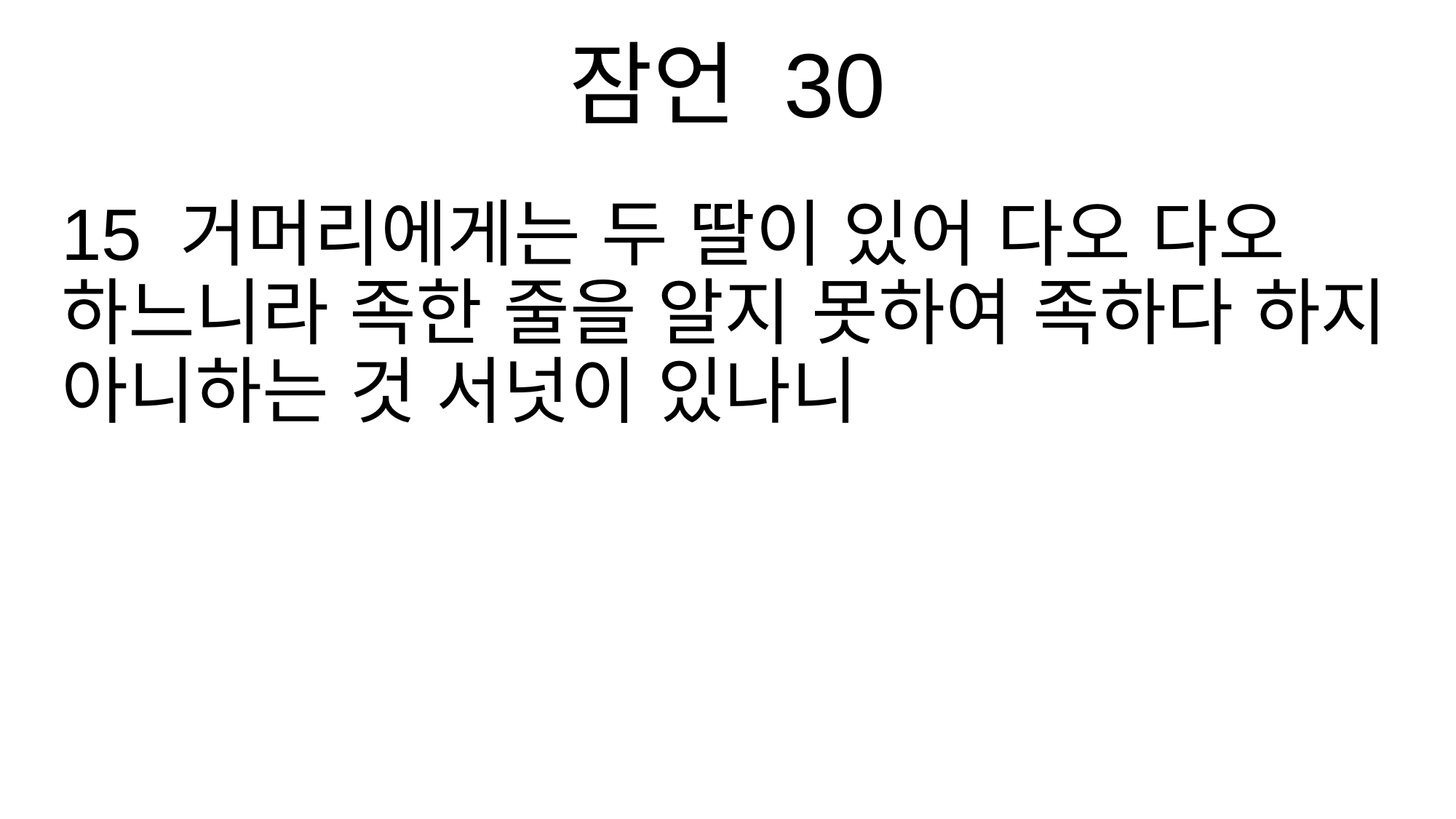

잠언 30
15 거머리에게는 두 딸이 있어 다오 다오 하느니라 족한 줄을 알지 못하여 족하다 하지 아니하는 것 서넛이 있나니